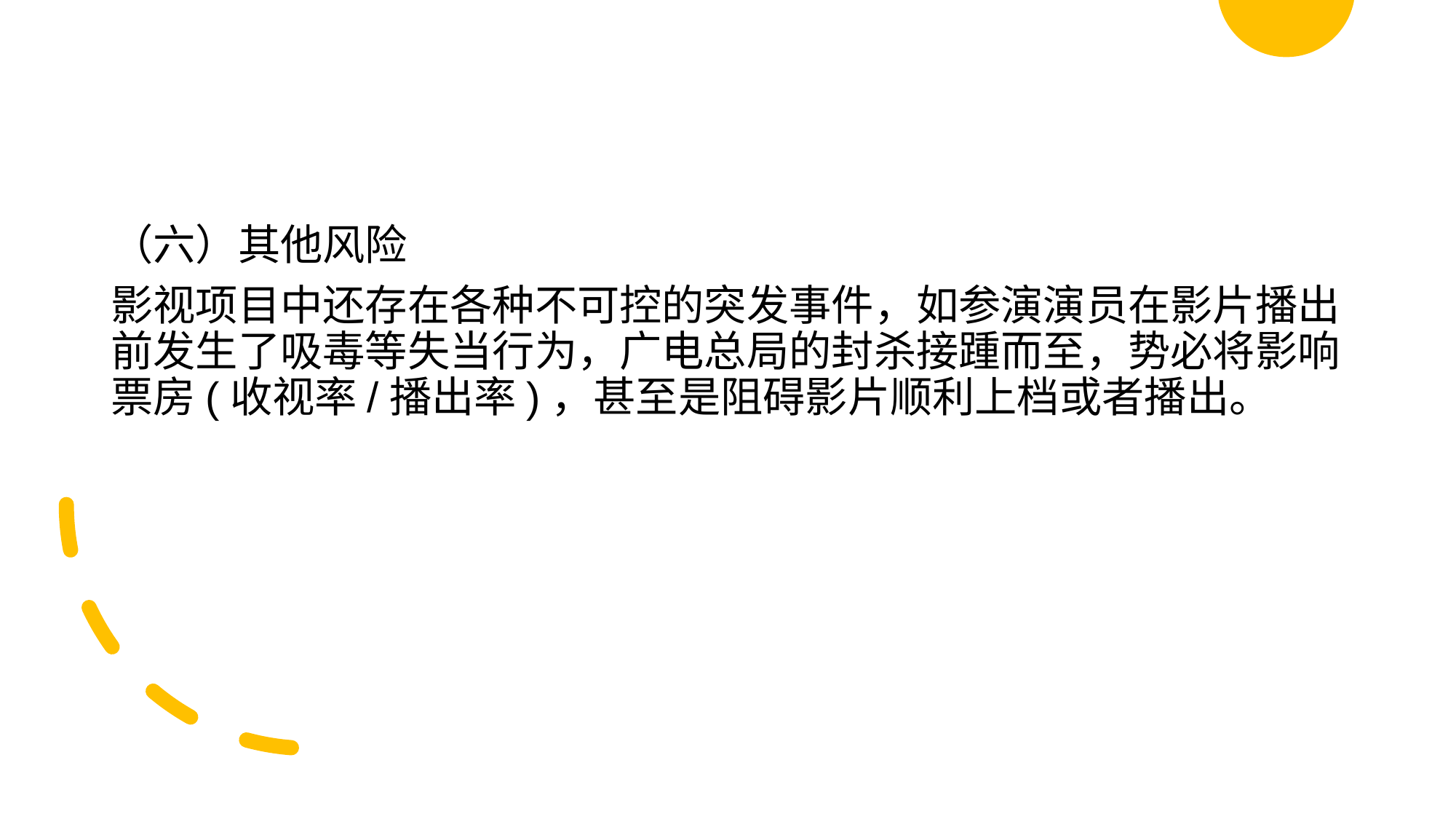

#
（六）其他风险
影视项目中还存在各种不可控的突发事件，如参演演员在影片播出前发生了吸毒等失当行为，广电总局的封杀接踵而至，势必将影响票房(收视率/播出率)，甚至是阻碍影片顺利上档或者播出。